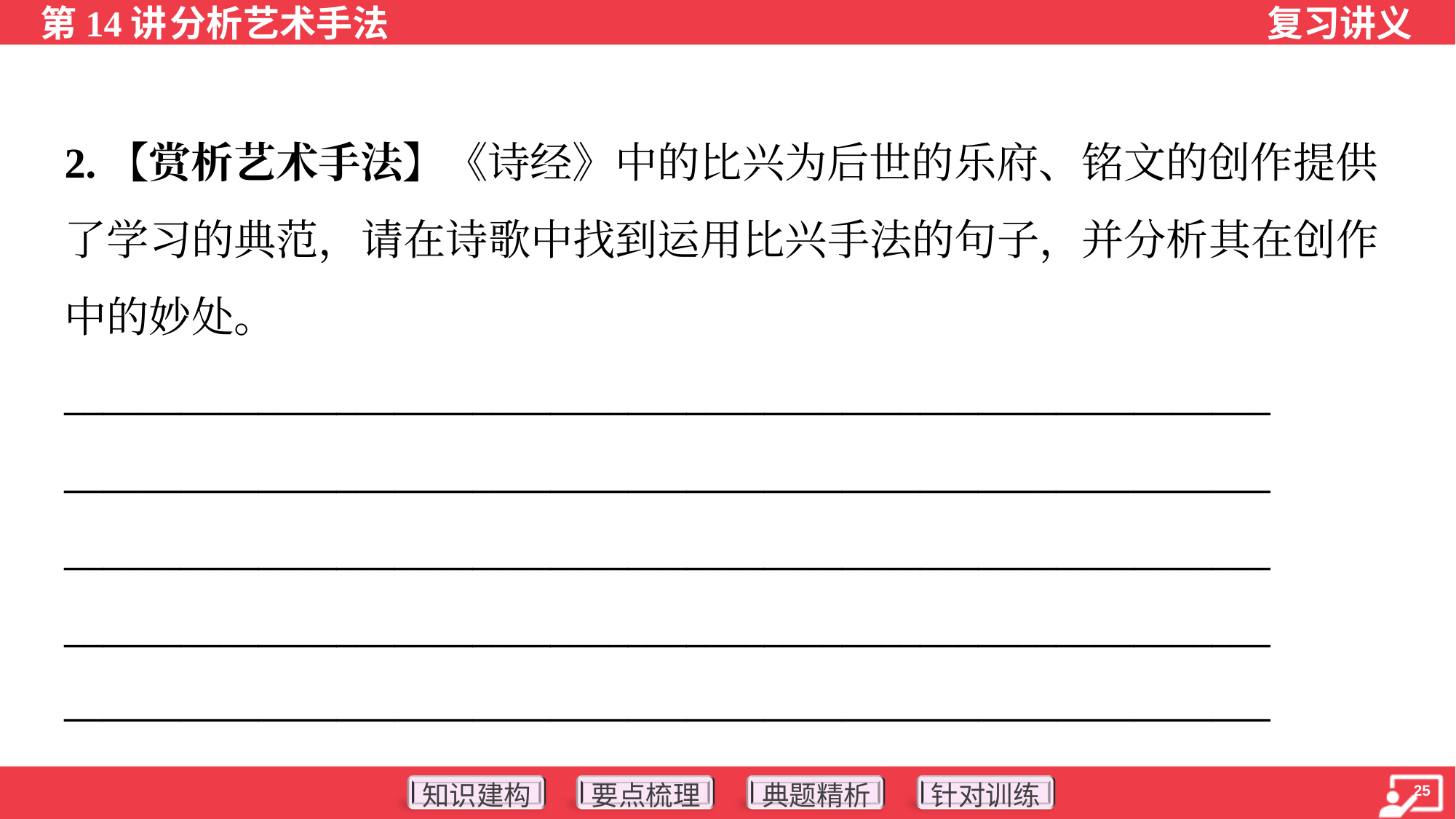

2.【赏析艺术手法】《诗经》中的比兴为后世的乐府、铭文的创作提供
了学习的典范，请在诗歌中找到运用比兴手法的句子，并分析其在创作
中的妙处。
______________________________________________________________
______________________________________________________________
______________________________________________________________
______________________________________________________________
______________________________________________________________